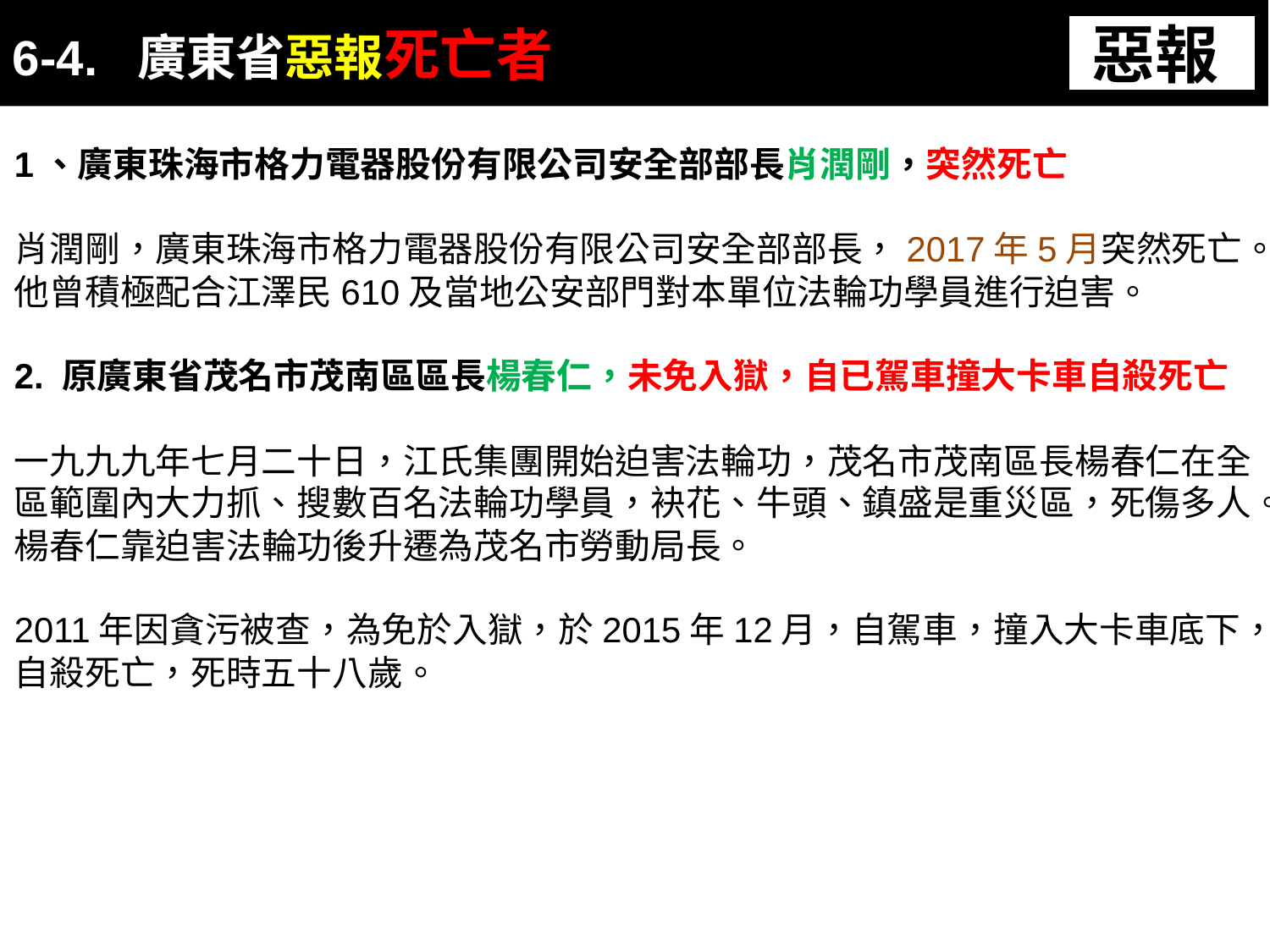

6-4.  廣東省惡報死亡者
惡報
1、廣東珠海市格力電器股份有限公司安全部部長肖潤剛，突然死亡

肖潤剛，廣東珠海市格力電器股份有限公司安全部部長，2017年5月突然死亡。他曾積極配合江澤民610及當地公安部門對本單位法輪功學員進行迫害。

2. 原廣東省茂名市茂南區區長楊春仁，未免入獄，自已駕車撞大卡車自殺死亡

一九九九年七月二十日，江氏集團開始迫害法輪功，茂名市茂南區長楊春仁在全區範圍內大力抓、搜數百名法輪功學員，袂花、牛頭、鎮盛是重災區，死傷多人。
楊春仁靠迫害法輪功後升遷為茂名市勞動局長。

2011年因貪污被查，為免於入獄，於2015年12月，自駕車，撞入大卡車底下，自殺死亡，死時五十八歲。